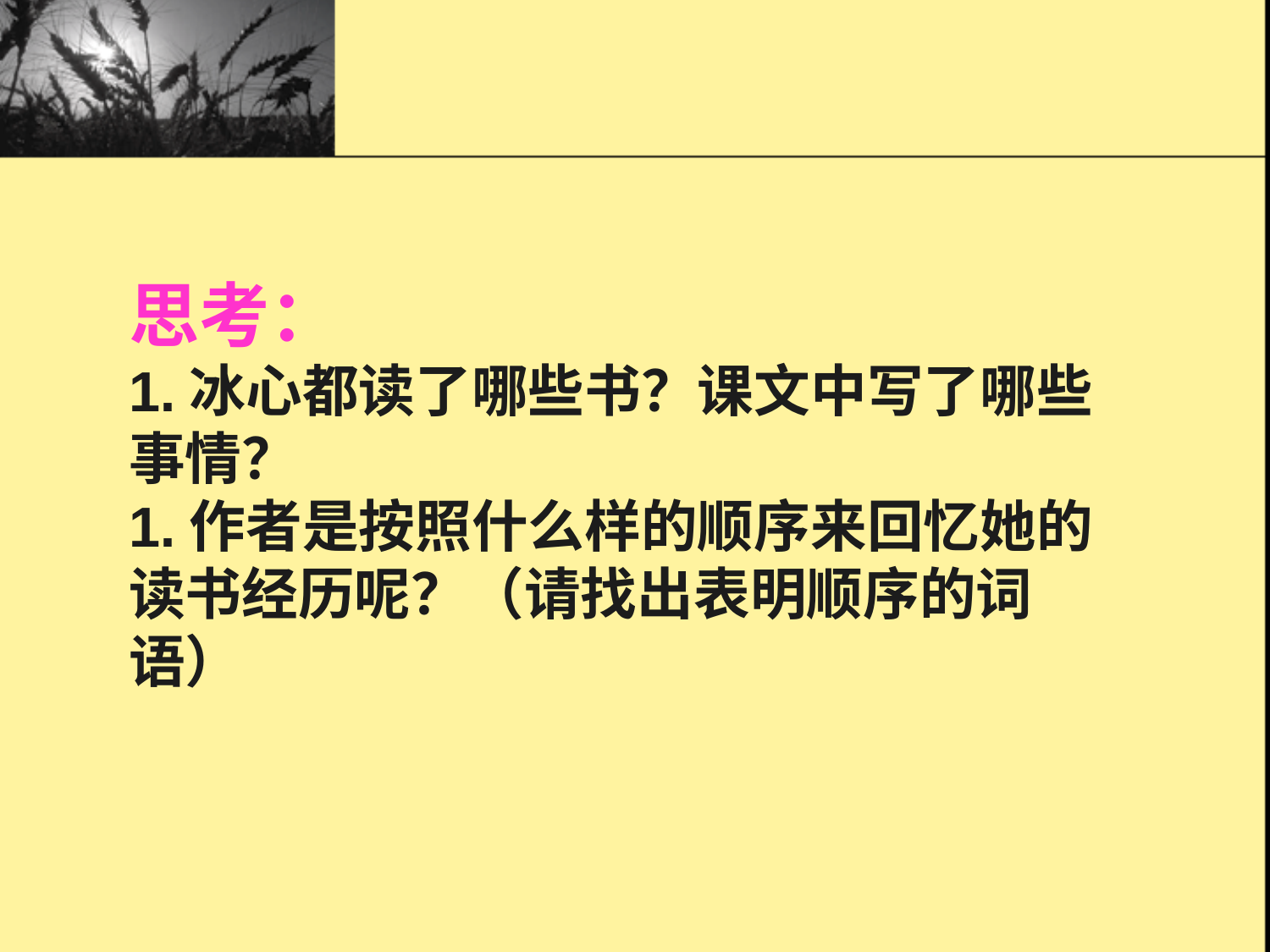

思考：
1.冰心都读了哪些书？课文中写了哪些事情？
1.作者是按照什么样的顺序来回忆她的读书经历呢？（请找出表明顺序的词语）